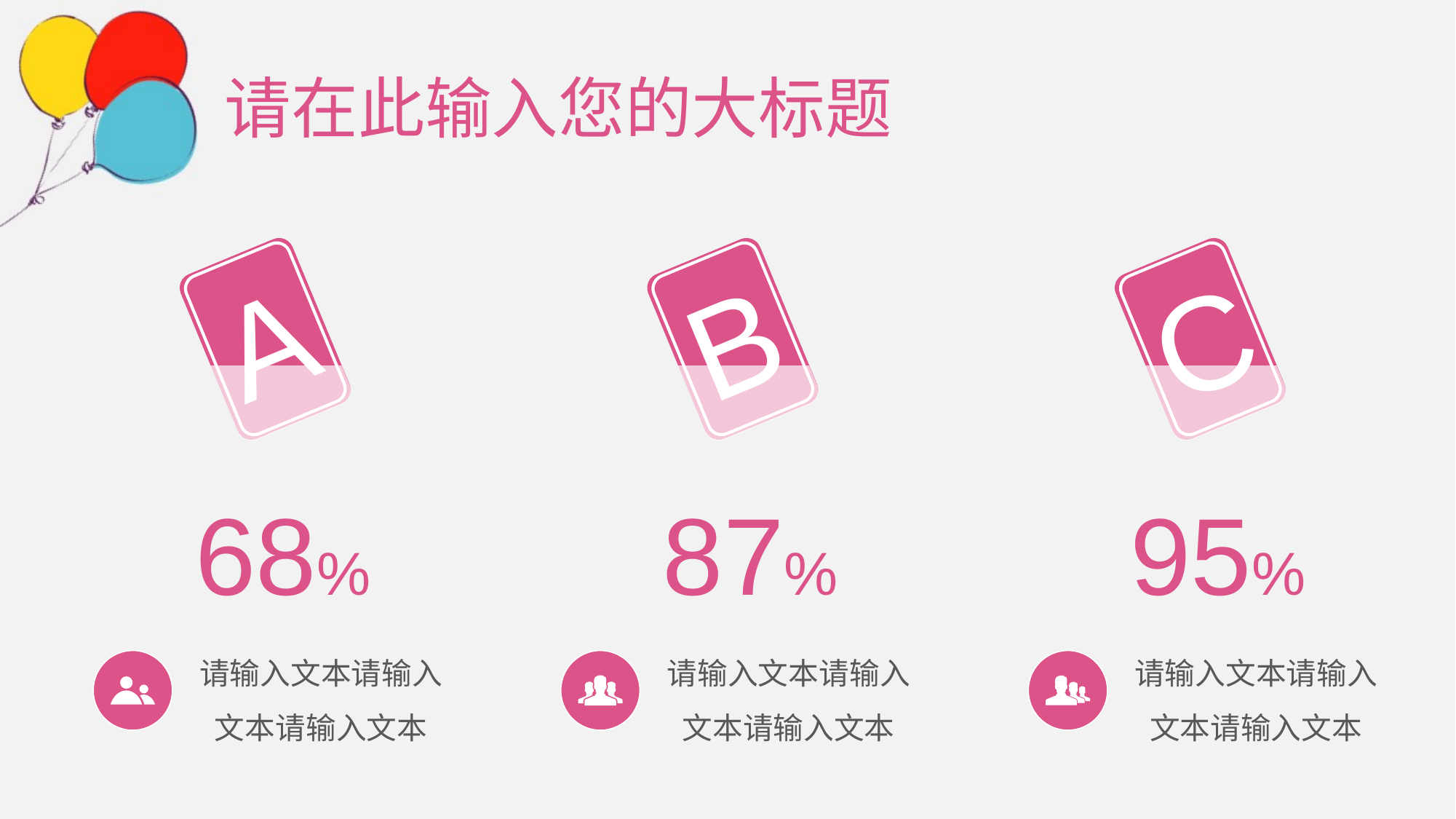

# 请在此输入您的大标题
A
B
C

68%
87%
95%
请输入文本请输入文本请输入文本
请输入文本请输入文本请输入文本
请输入文本请输入文本请输入文本